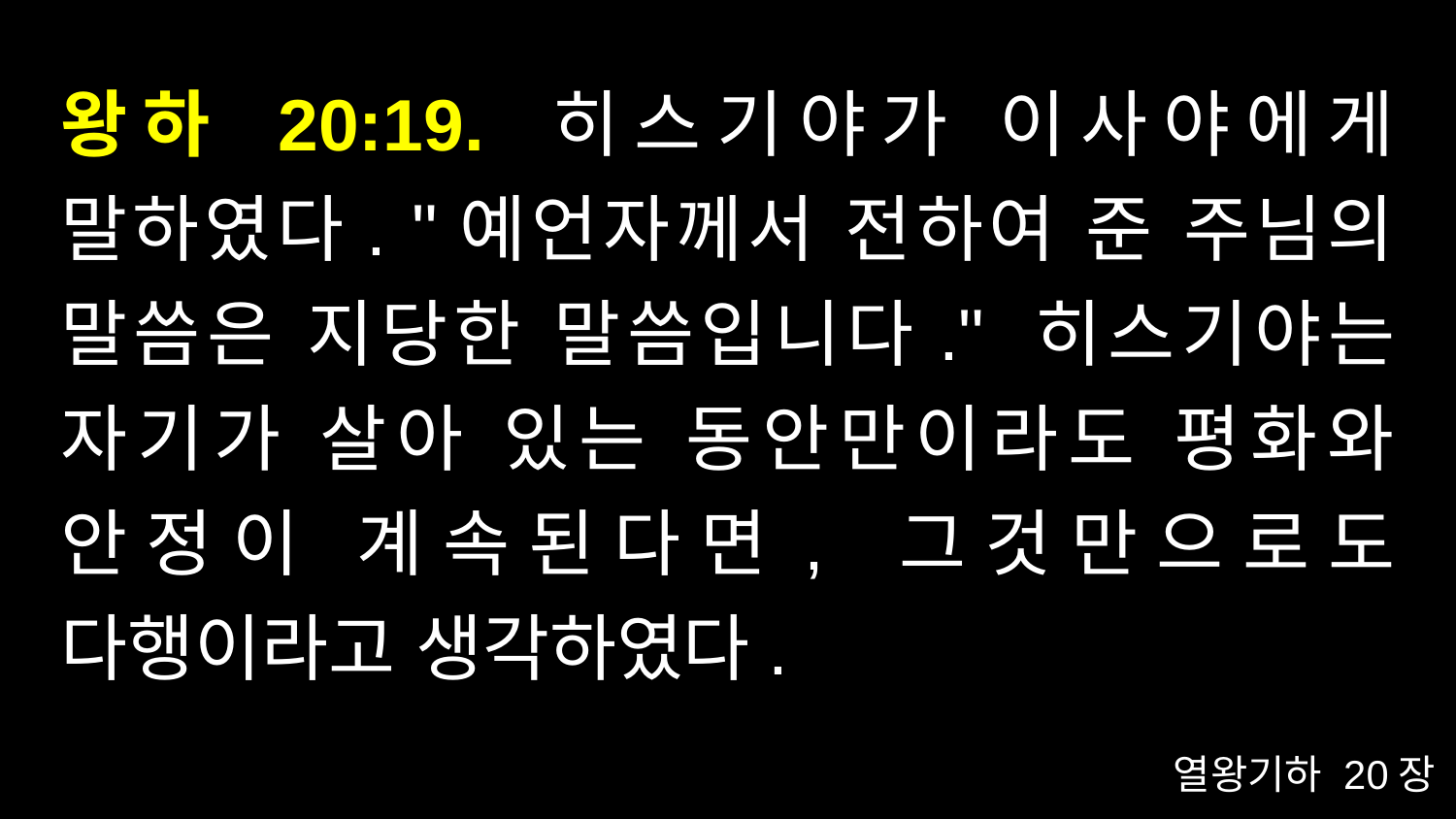

# 왕하 20:19. 히스기야가 이사야에게 말하였다. "예언자께서 전하여 준 주님의 말씀은 지당한 말씀입니다." 히스기야는 자기가 살아 있는 동안만이라도 평화와 안정이 계속된다면, 그것만으로도 다행이라고 생각하였다.
열왕기하 20장